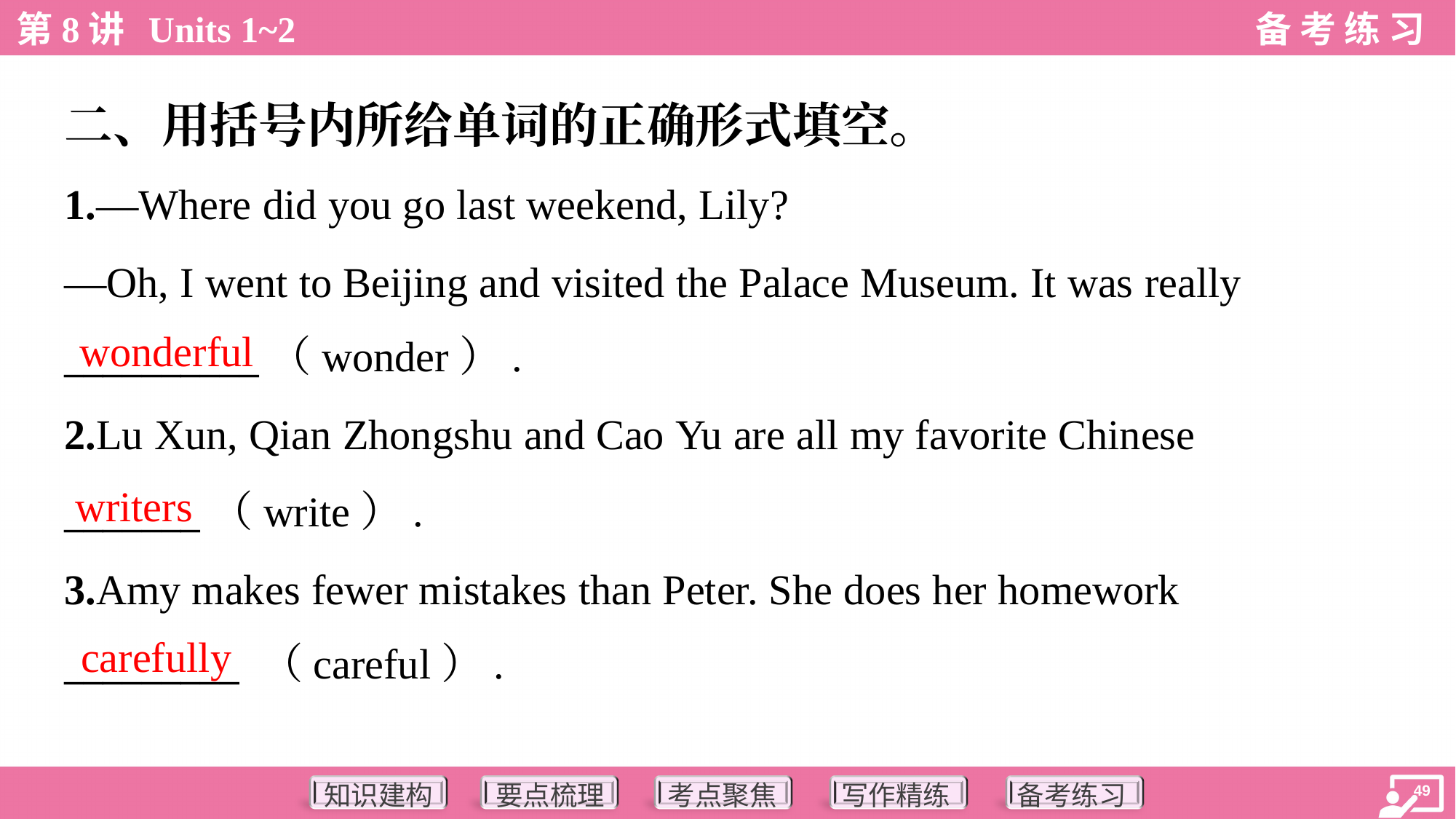

二、用括号内所给单词的正确形式填空。
1.—Where did you go last weekend, Lily?
—Oh, I went to Beijing and visited the Palace Museum. It was really
__________（wonder）.
wonderful
2.Lu Xun, Qian Zhongshu and Cao Yu are all my favorite Chinese
_______（write）.
3.Amy makes fewer mistakes than Peter. She does her homework
_________ （careful）.
writers
carefully